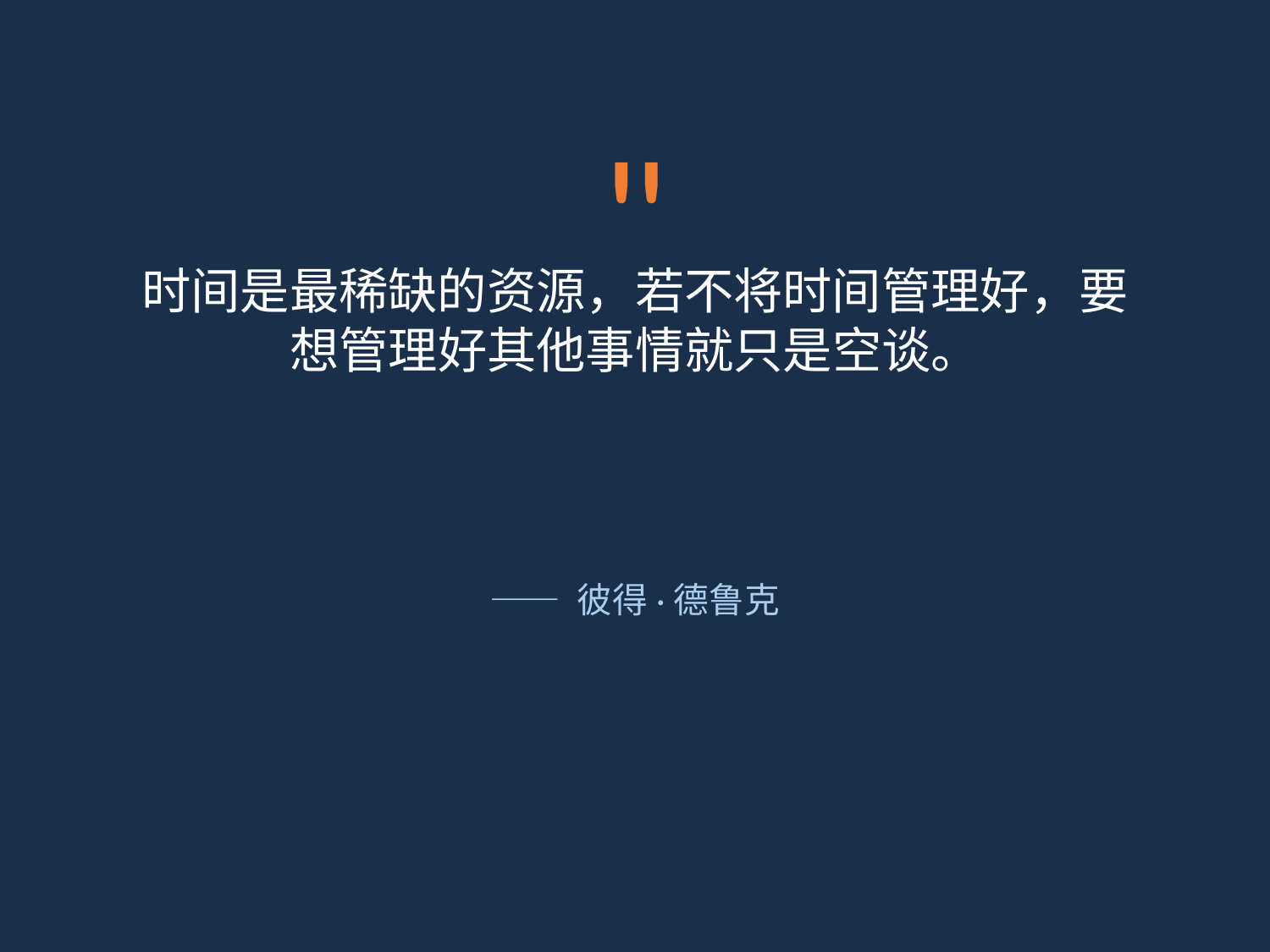

"
时间是最稀缺的资源，若不将时间管理好，要想管理好其他事情就只是空谈。
—— 彼得·德鲁克